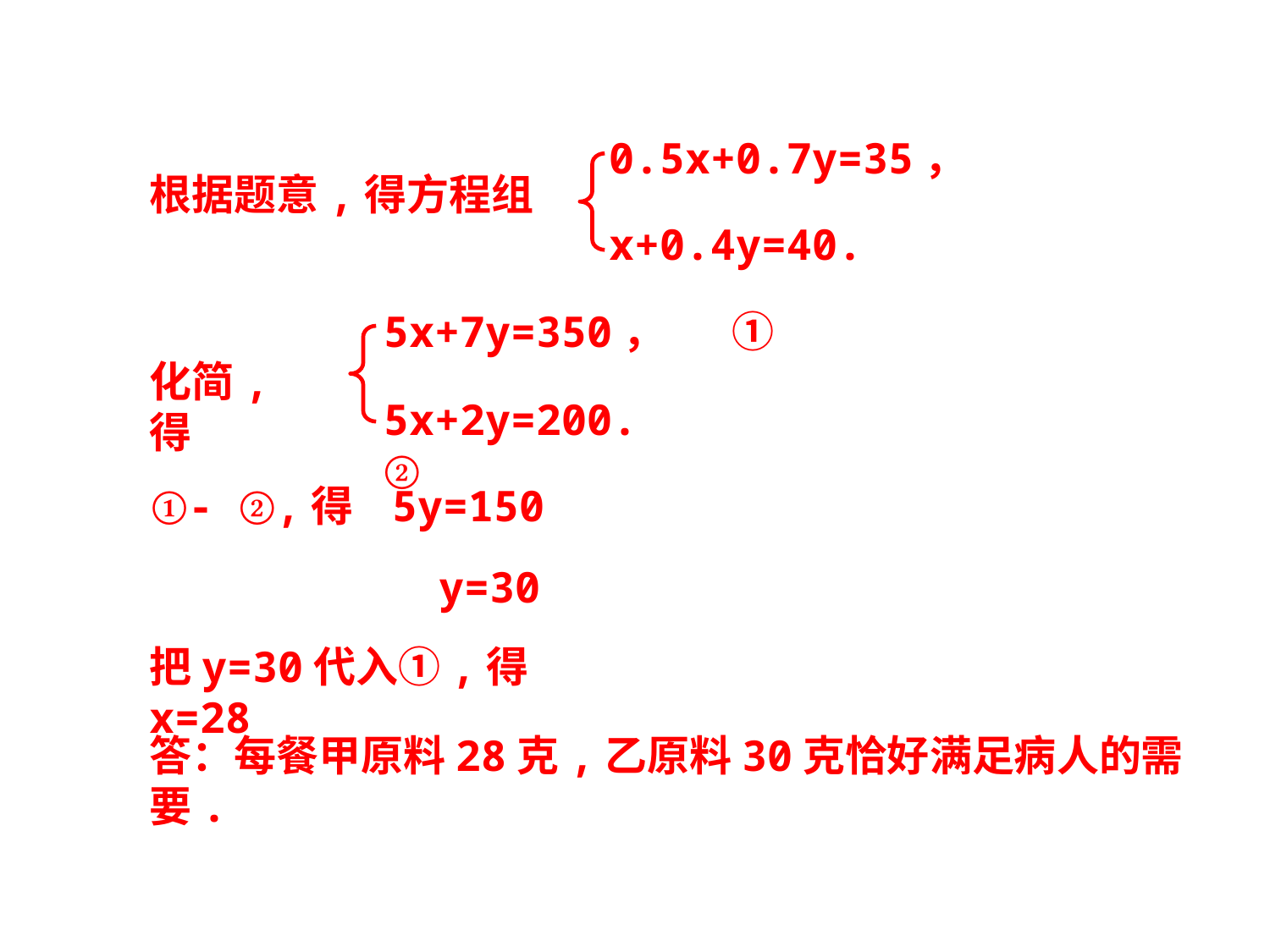

0.5x+0.7y=35，

根据题意,得方程组
x+0.4y=40.
5x+7y=350，       ①

化简,得
5x+2y=200.        ②
①- ②,得   5y=150
y=30
把y=30代入①,得x=28
答：每餐甲原料28克,乙原料30克恰好满足病人的需要.